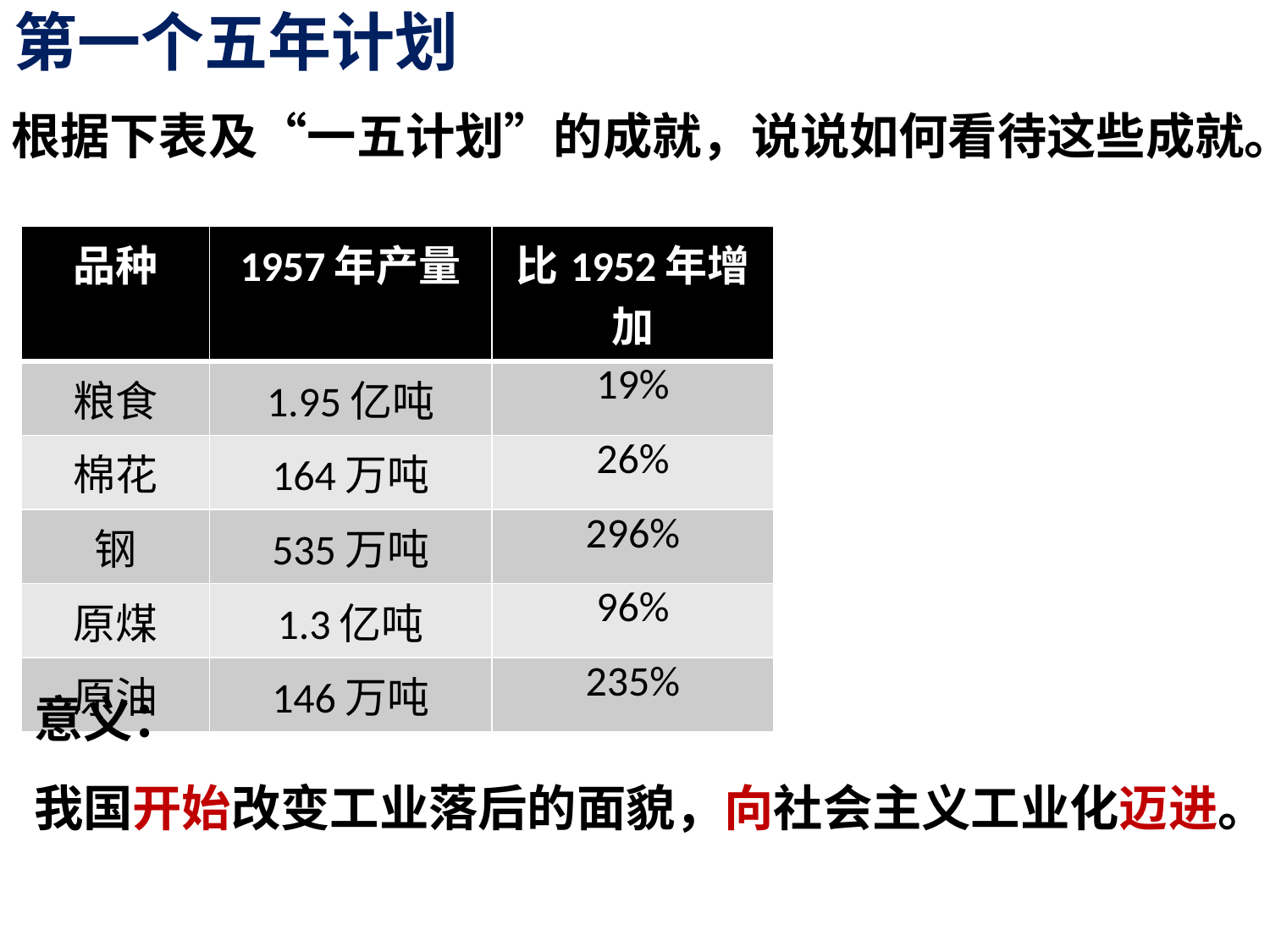

# 第一个五年计划
根据下表及“一五计划”的成就，说说如何看待这些成就。
| 品种 | 1957年产量 | 比1952年增加 |
| --- | --- | --- |
| 粮食 | 1.95亿吨 | 19% |
| 棉花 | 164万吨 | 26% |
| 钢 | 535万吨 | 296% |
| 原煤 | 1.3亿吨 | 96% |
| 原油 | 146万吨 | 235% |
意义：
我国开始改变工业落后的面貌，向社会主义工业化迈进。